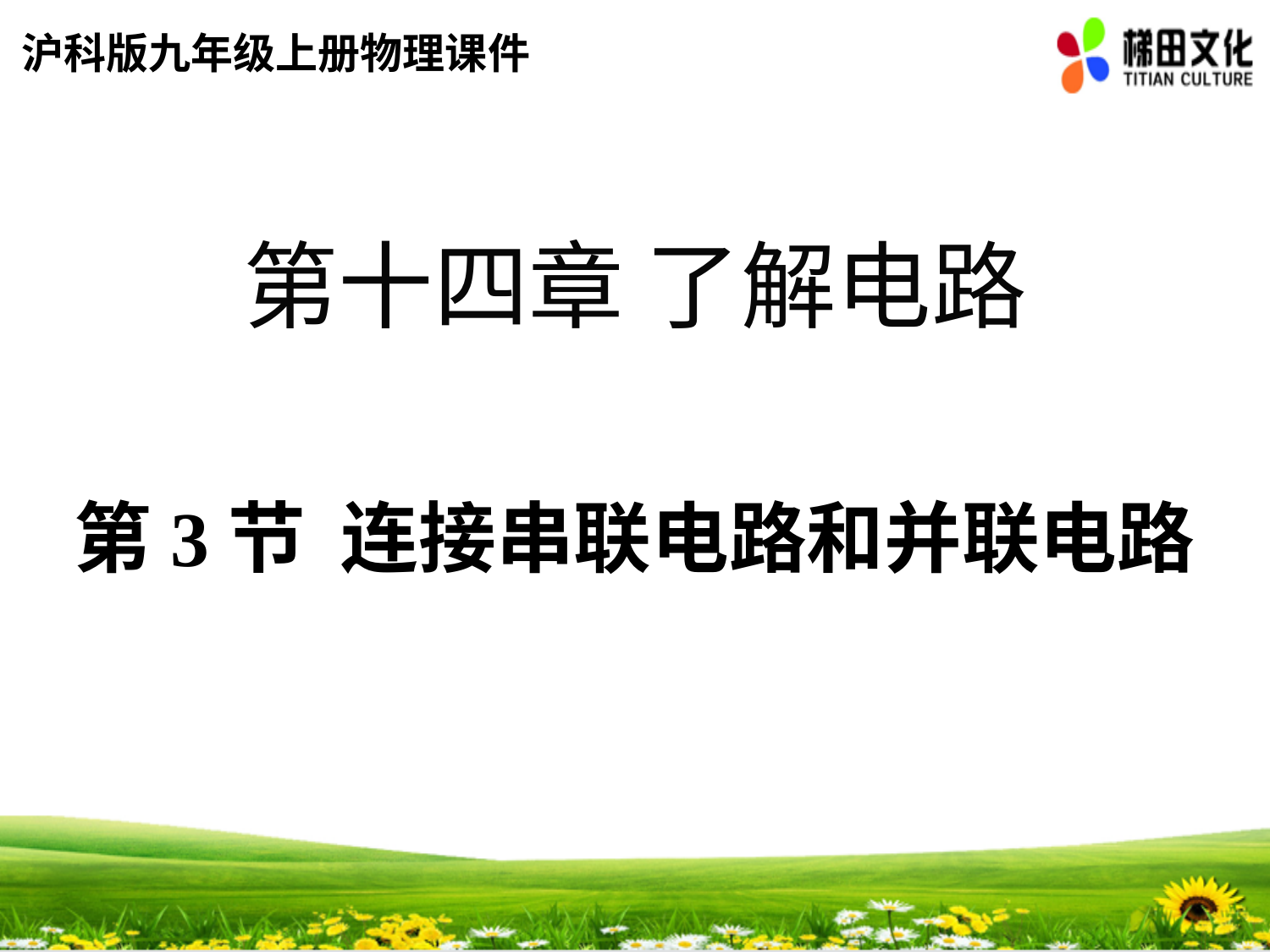

沪科版九年级上册物理课件
第十四章 了解电路

第3节  连接串联电路和并联电路